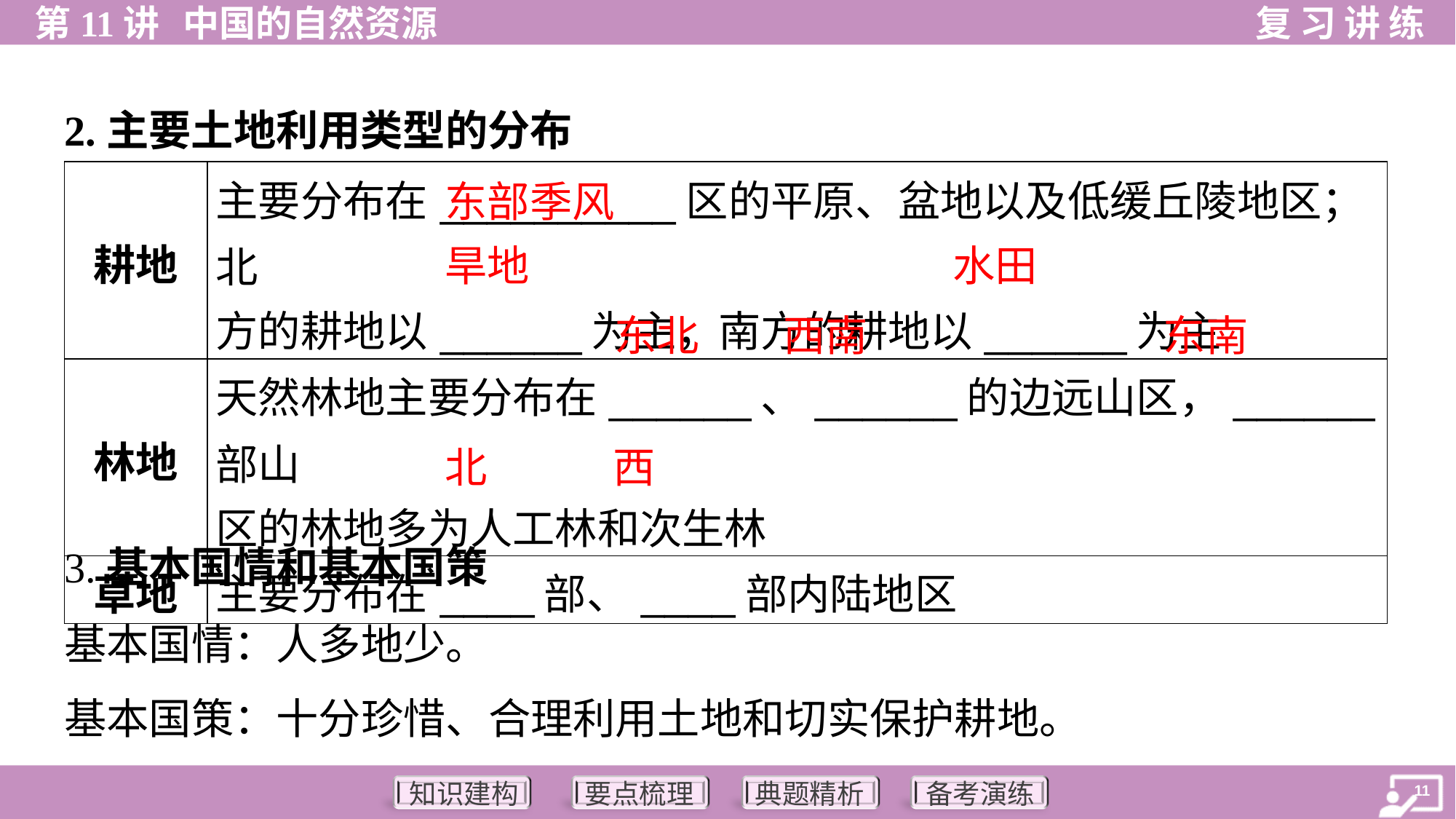

2.主要土地利用类型的分布
| 耕地 | 主要分布在\_\_\_\_\_\_\_\_\_\_区的平原、盆地以及低缓丘陵地区；北 方的耕地以\_\_\_\_\_\_为主，南方的耕地以\_\_\_\_\_\_为主 |
| --- | --- |
| 林地 | 天然林地主要分布在\_\_\_\_\_\_、\_\_\_\_\_\_的边远山区，\_\_\_\_\_\_部山 区的林地多为人工林和次生林 |
| 草地 | 主要分布在\_\_\_\_部、\_\_\_\_部内陆地区 |
东部季风
旱地
水田
东北
西南
东南
北
西
3.基本国情和基本国策
基本国情：人多地少。
基本国策：十分珍惜、合理利用土地和切实保护耕地。